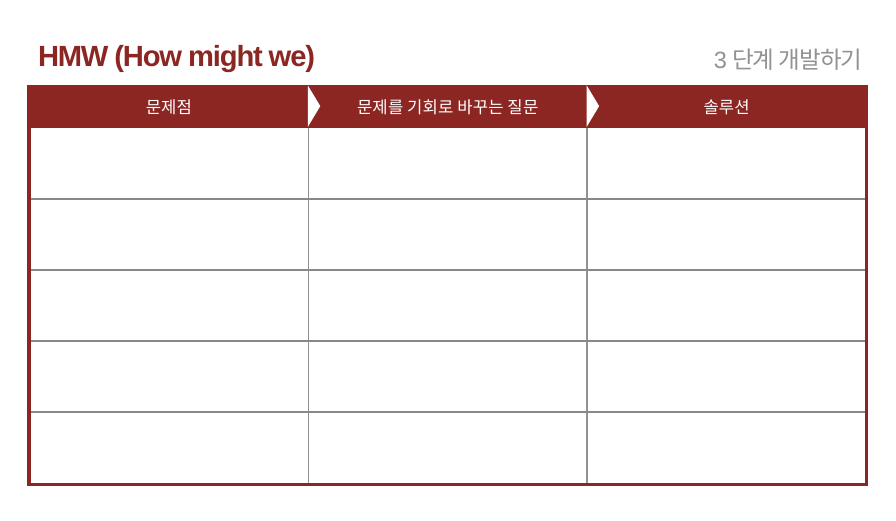

HMW (How might we)
3단계 개발하기

| 문제점 | 문제를 기회로 바꾸는 질문 | 솔루션 |
| --- | --- | --- |
|  |  |  |
|  |  |  |
|  |  |  |
|  |  |  |
|  |  |  |